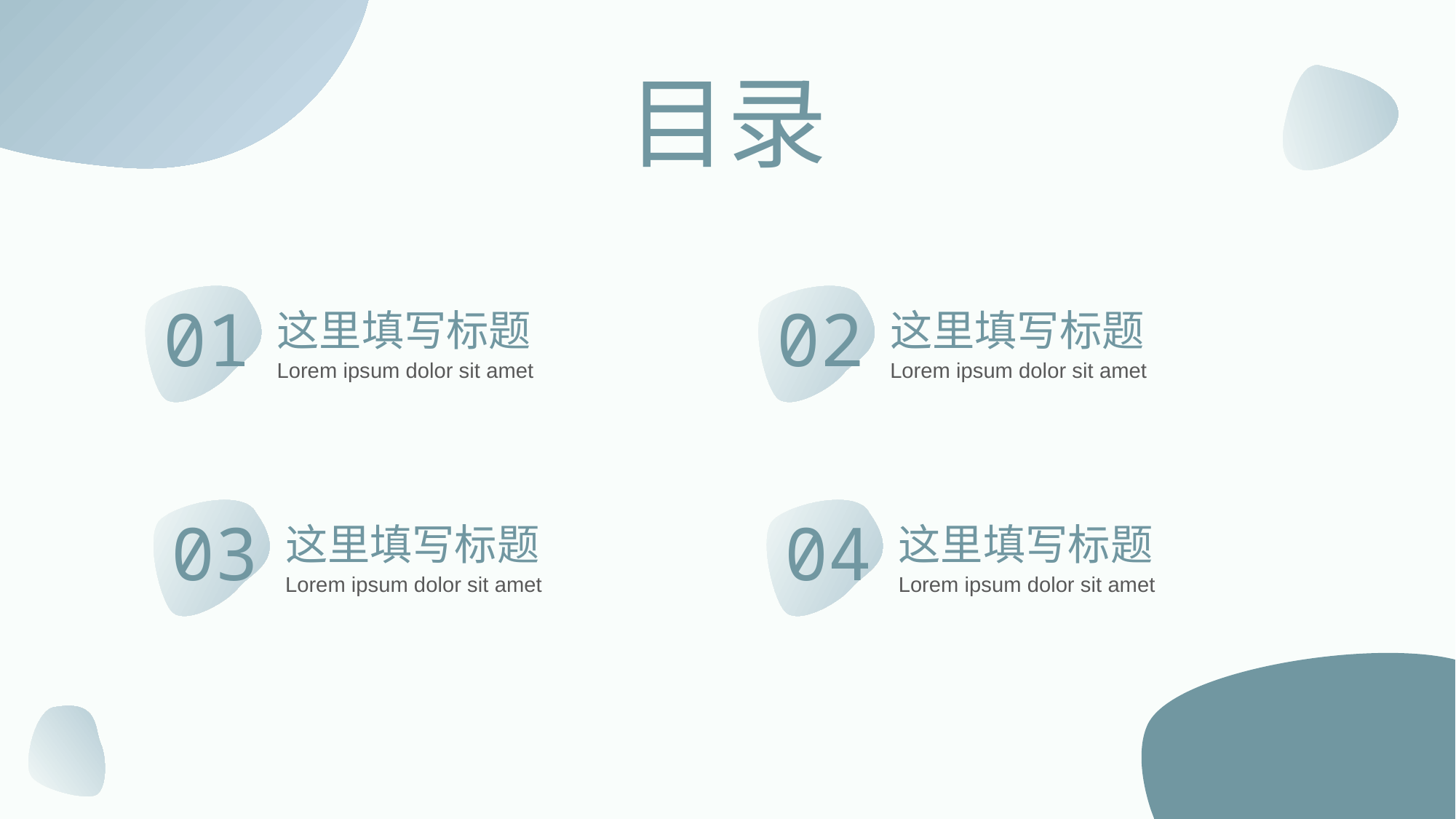

目录

01
02
这里填写标题
这里填写标题
Lorem ipsum dolor sit amet
Lorem ipsum dolor sit amet

03
04
这里填写标题
这里填写标题
Lorem ipsum dolor sit amet
Lorem ipsum dolor sit amet